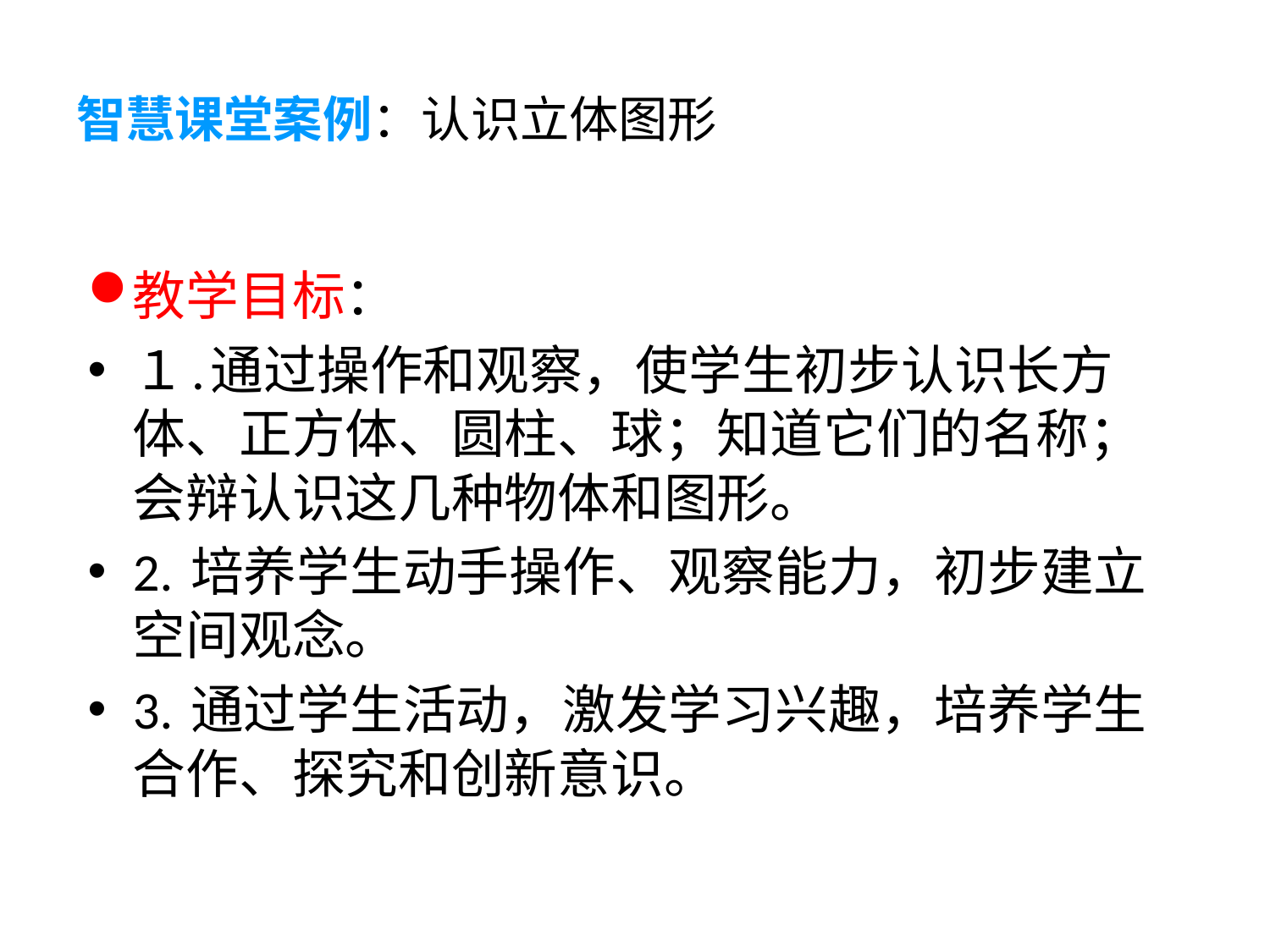

# 智慧课堂案例：认识立体图形
教学目标：
１.通过操作和观察，使学生初步认识长方体、正方体、圆柱、球；知道它们的名称；会辩认识这几种物体和图形。
2. 培养学生动手操作、观察能力，初步建立空间观念。
3. 通过学生活动，激发学习兴趣，培养学生合作、探究和创新意识。